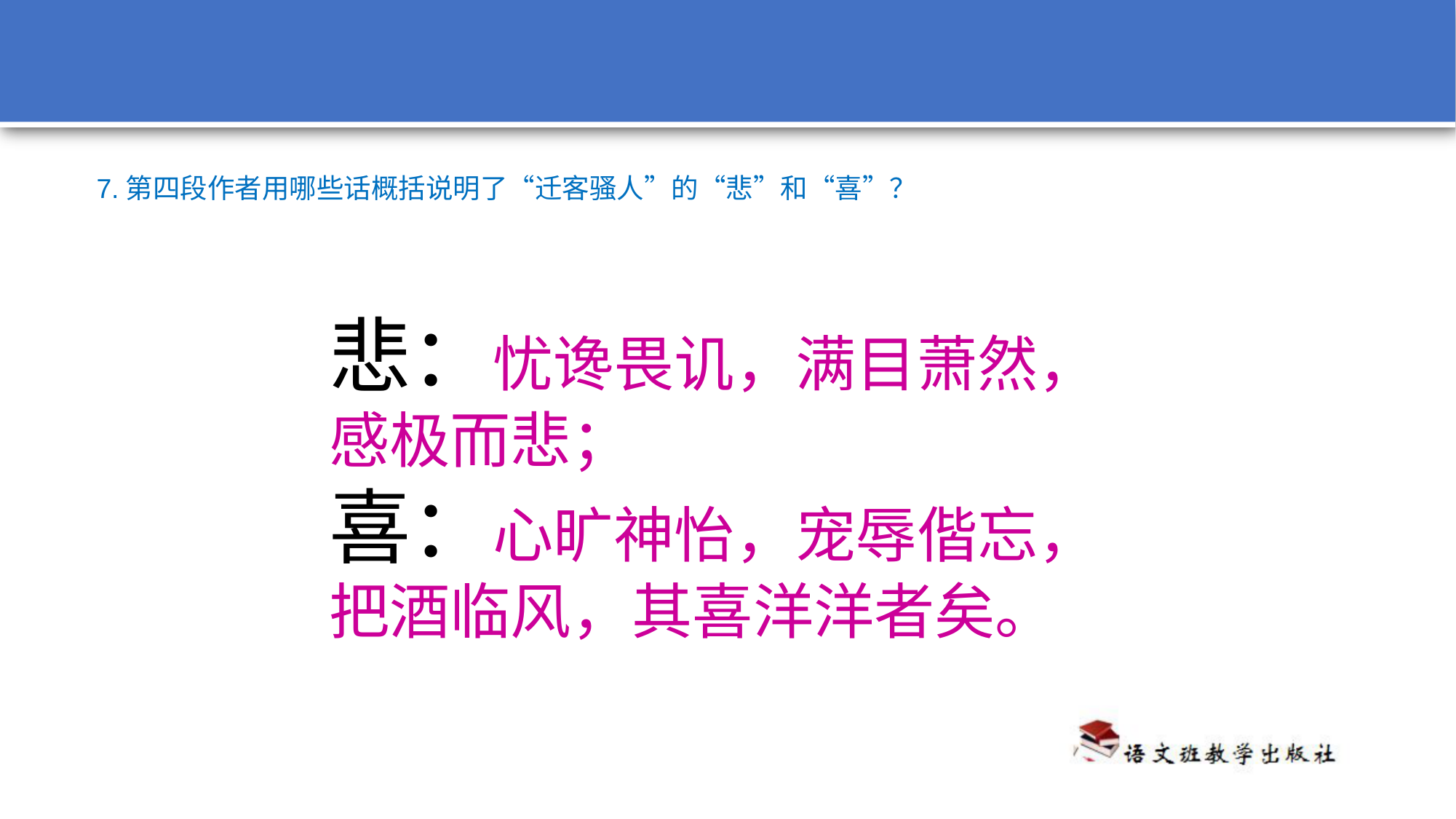

7.第四段作者用哪些话概括说明了“迁客骚人”的“悲”和“喜”？
悲：忧谗畏讥，满目萧然，
感极而悲；
喜：心旷神怡，宠辱偕忘，把酒临风，其喜洋洋者矣。